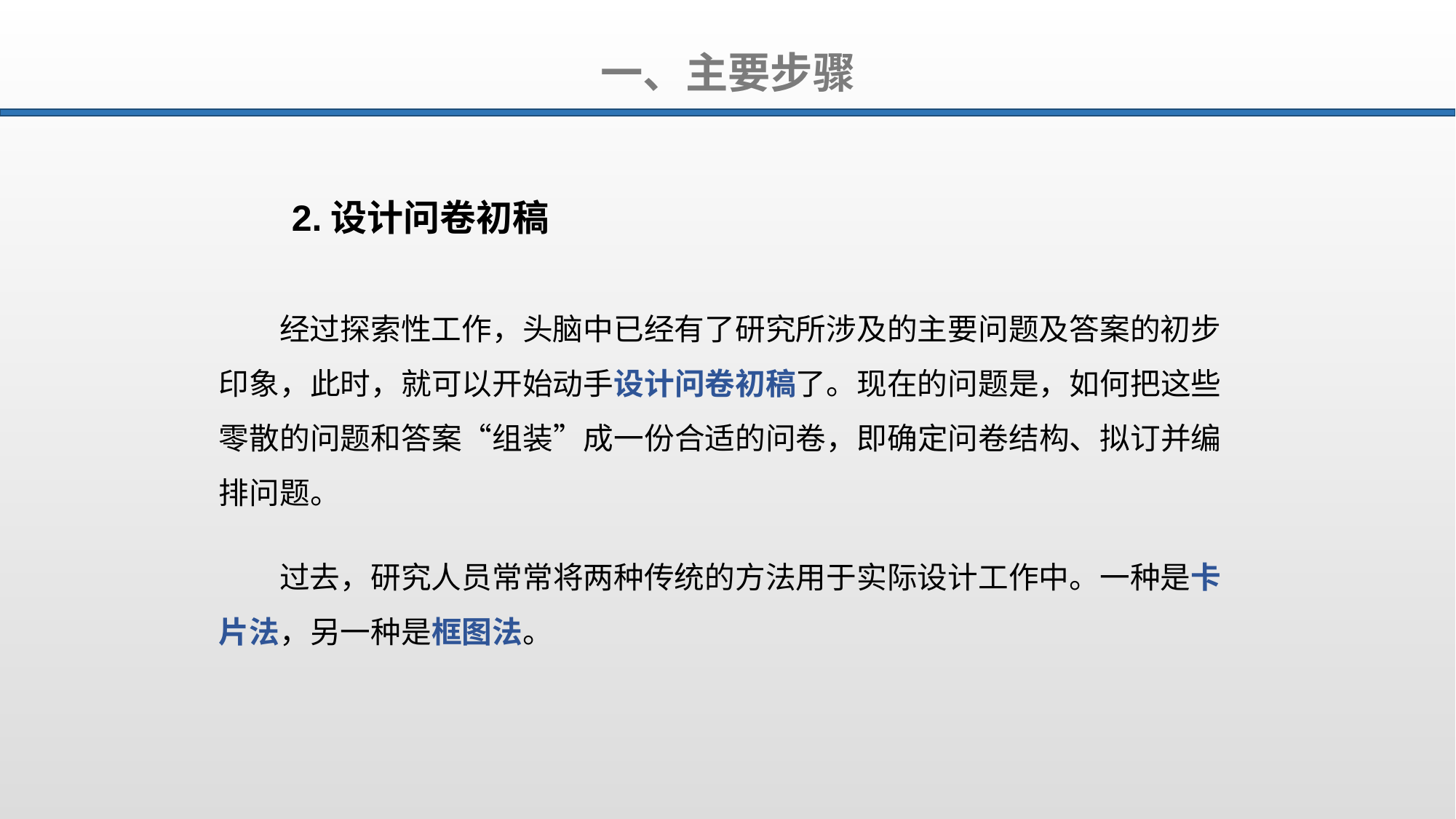

一、主要步骤

2.设计问卷初稿
经过探索性工作，头脑中已经有了研究所涉及的主要问题及答案的初步印象，此时，就可以开始动手设计问卷初稿了。现在的问题是，如何把这些零散的问题和答案“组装”成一份合适的问卷，即确定问卷结构、拟订并编排问题。
过去，研究人员常常将两种传统的方法用于实际设计工作中。一种是卡片法，另一种是框图法。